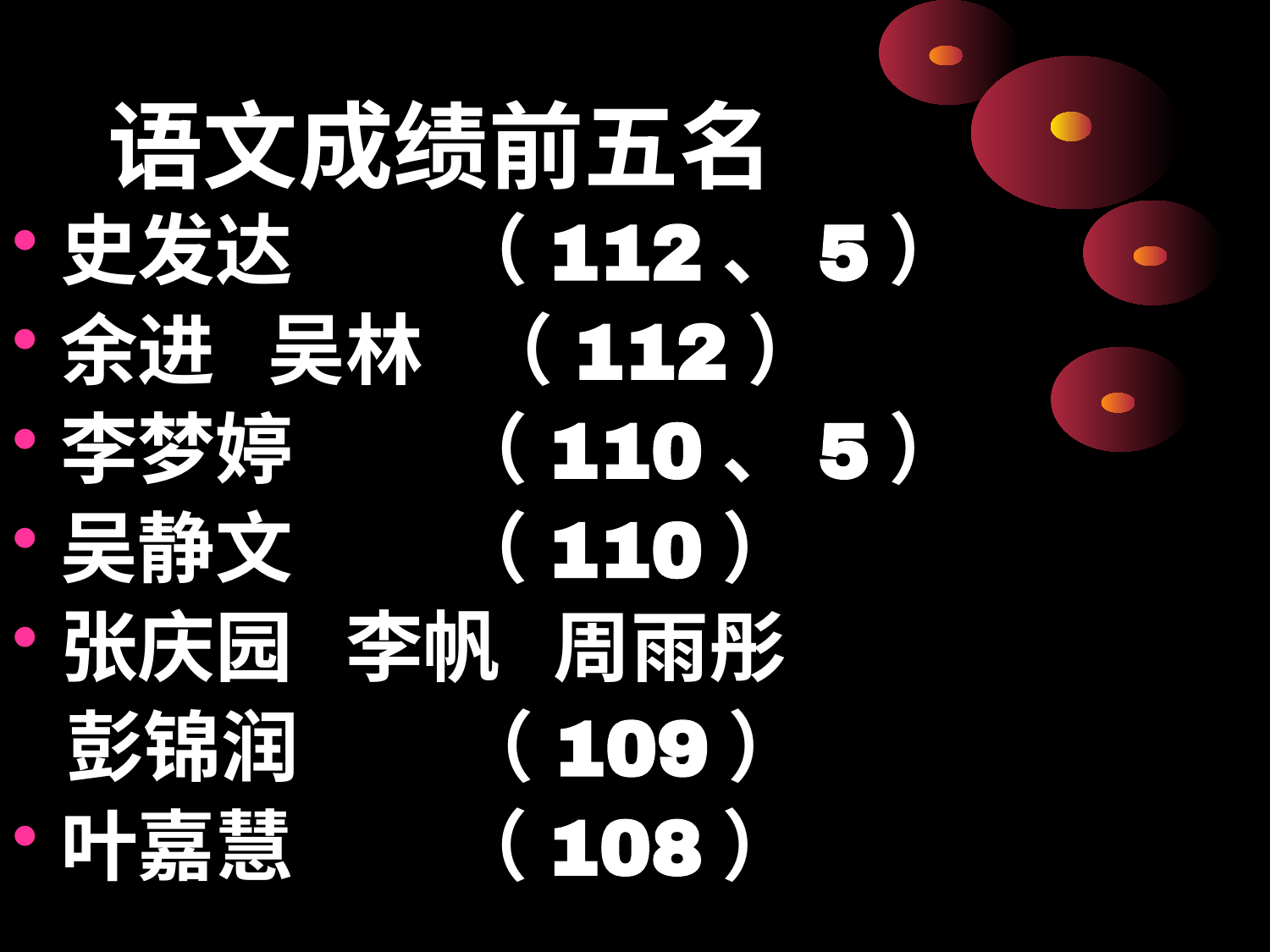

# 语文成绩前五名
史发达         （112、5）
余进   吴林   （112）
李梦婷         （110、5）
吴静文         （110）
张庆园   李帆   周雨彤
  彭锦润         （109）
叶嘉慧         （108）